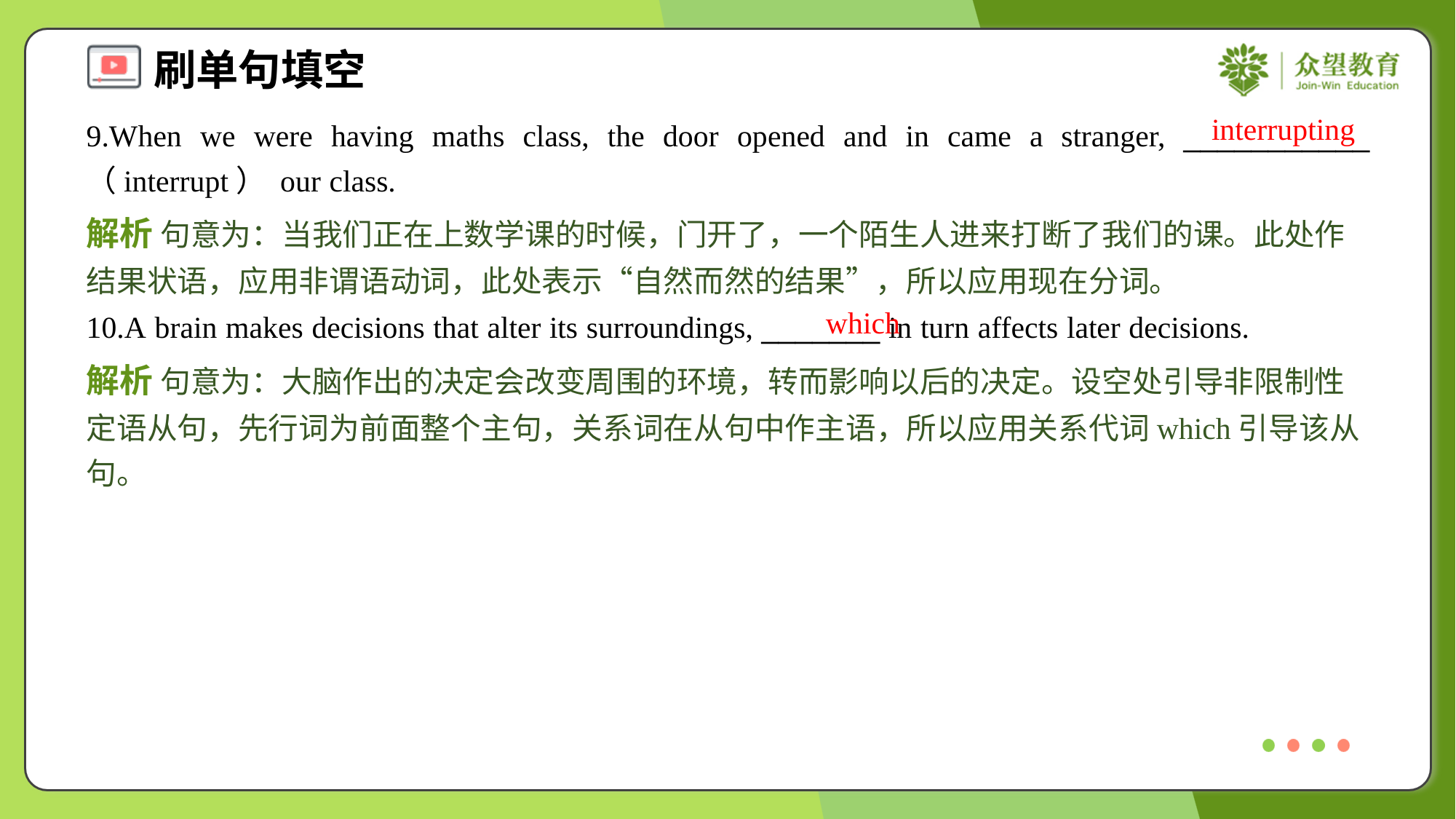

interrupting
9.When we were having maths class, the door opened and in came a stranger, ___________ （interrupt） our class.
解析 句意为：当我们正在上数学课的时候，门开了，一个陌生人进来打断了我们的课。此处作结果状语，应用非谓语动词，此处表示“自然而然的结果”，所以应用现在分词。
which
10.A brain makes decisions that alter its surroundings, _______ in turn affects later decisions.
解析 句意为：大脑作出的决定会改变周围的环境，转而影响以后的决定。设空处引导非限制性定语从句，先行词为前面整个主句，关系词在从句中作主语，所以应用关系代词which引导该从句。